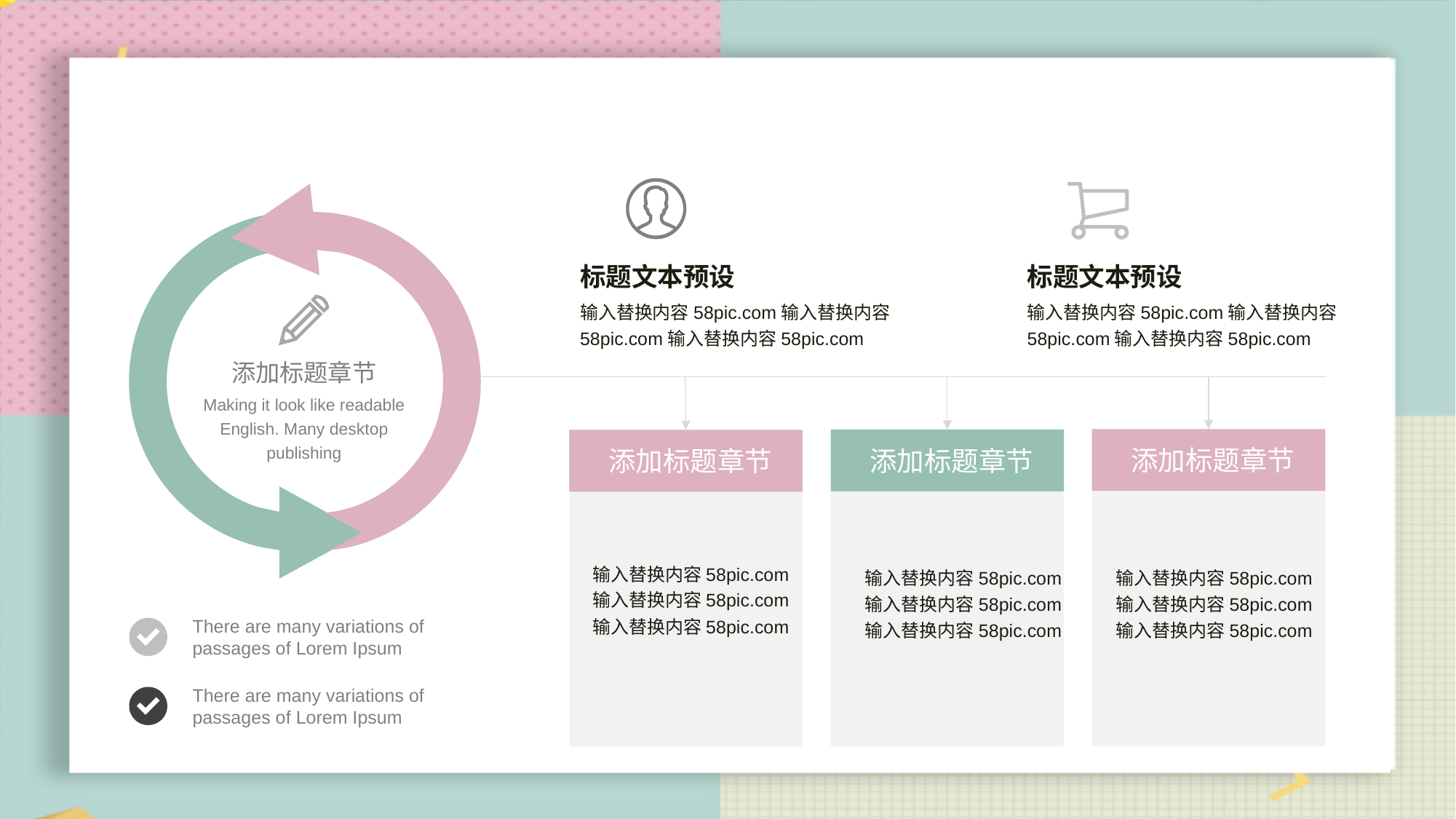

标题文本预设
标题文本预设
输入替换内容58pic.com输入替换内容58pic.com输入替换内容58pic.com
输入替换内容58pic.com输入替换内容58pic.com输入替换内容58pic.com

添加标题章节
Making it look like readable English. Many desktop publishing
添加标题章节
添加标题章节
添加标题章节

输入替换内容58pic.com输入替换内容58pic.com输入替换内容58pic.com
输入替换内容58pic.com输入替换内容58pic.com输入替换内容58pic.com
输入替换内容58pic.com输入替换内容58pic.com输入替换内容58pic.com
There are many variations of passages of Lorem Ipsum

There are many variations of passages of Lorem Ipsum